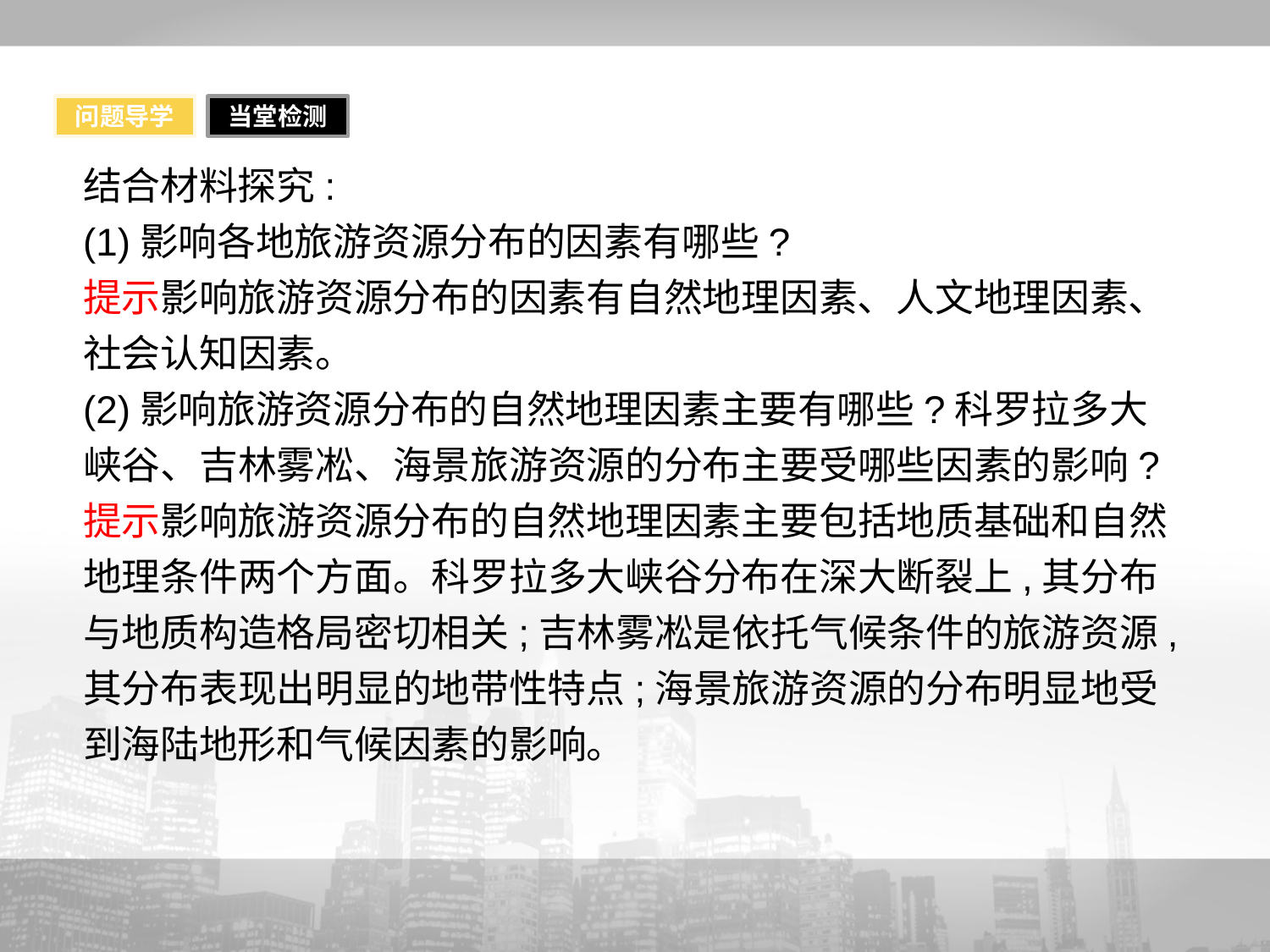

问题导学
当堂检测
结合材料探究:
(1)影响各地旅游资源分布的因素有哪些?
提示影响旅游资源分布的因素有自然地理因素、人文地理因素、社会认知因素。
(2)影响旅游资源分布的自然地理因素主要有哪些?科罗拉多大峡谷、吉林雾凇、海景旅游资源的分布主要受哪些因素的影响?
提示影响旅游资源分布的自然地理因素主要包括地质基础和自然地理条件两个方面。科罗拉多大峡谷分布在深大断裂上,其分布与地质构造格局密切相关;吉林雾凇是依托气候条件的旅游资源,其分布表现出明显的地带性特点;海景旅游资源的分布明显地受到海陆地形和气候因素的影响。